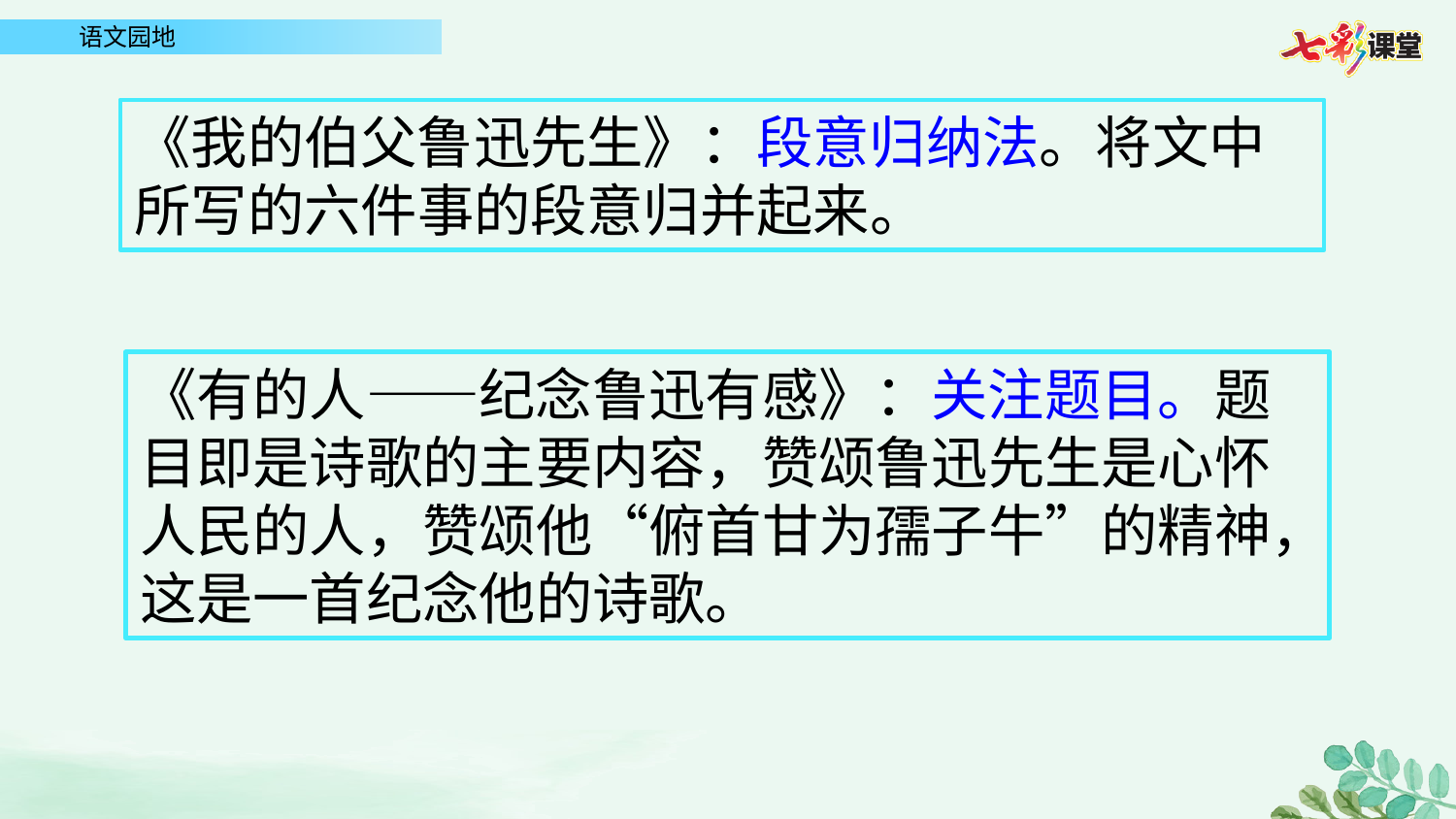

《我的伯父鲁迅先生》：段意归纳法。将文中所写的六件事的段意归并起来。
《有的人——纪念鲁迅有感》：关注题目。题目即是诗歌的主要内容，赞颂鲁迅先生是心怀人民的人，赞颂他“俯首甘为孺子牛”的精神，这是一首纪念他的诗歌。